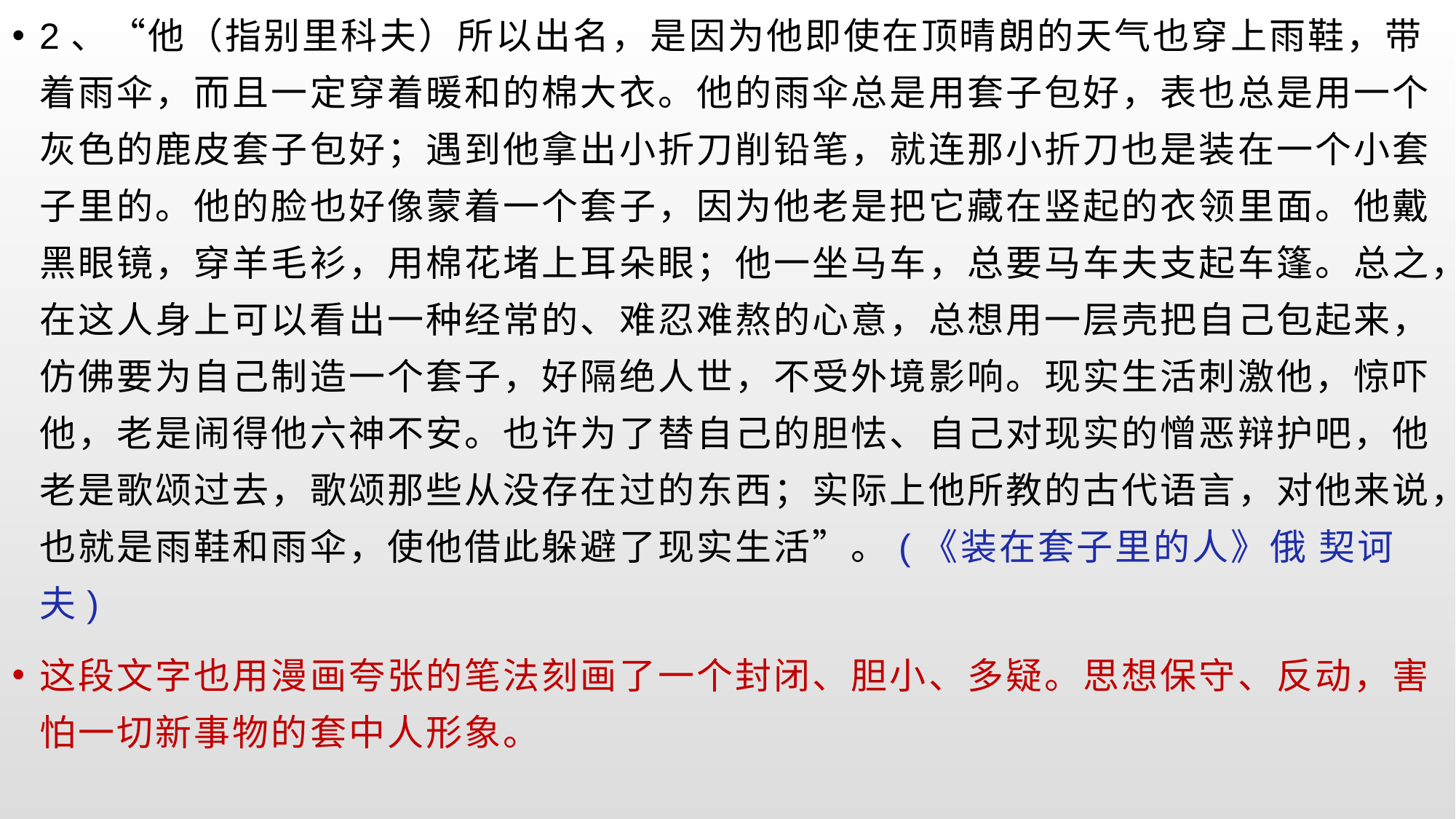

2、“他（指别里科夫）所以出名，是因为他即使在顶晴朗的天气也穿上雨鞋，带着雨伞，而且一定穿着暖和的棉大衣。他的雨伞总是用套子包好，表也总是用一个灰色的鹿皮套子包好；遇到他拿出小折刀削铅笔，就连那小折刀也是装在一个小套子里的。他的脸也好像蒙着一个套子，因为他老是把它藏在竖起的衣领里面。他戴黑眼镜，穿羊毛衫，用棉花堵上耳朵眼；他一坐马车，总要马车夫支起车篷。总之，在这人身上可以看出一种经常的、难忍难熬的心意，总想用一层壳把自己包起来，仿佛要为自己制造一个套子，好隔绝人世，不受外境影响。现实生活刺激他，惊吓他，老是闹得他六神不安。也许为了替自己的胆怯、自己对现实的憎恶辩护吧，他老是歌颂过去，歌颂那些从没存在过的东西；实际上他所教的古代语言，对他来说，也就是雨鞋和雨伞，使他借此躲避了现实生活”。(《装在套子里的人》俄 契诃夫)
这段文字也用漫画夸张的笔法刻画了一个封闭、胆小、多疑。思想保守、反动，害怕一切新事物的套中人形象。